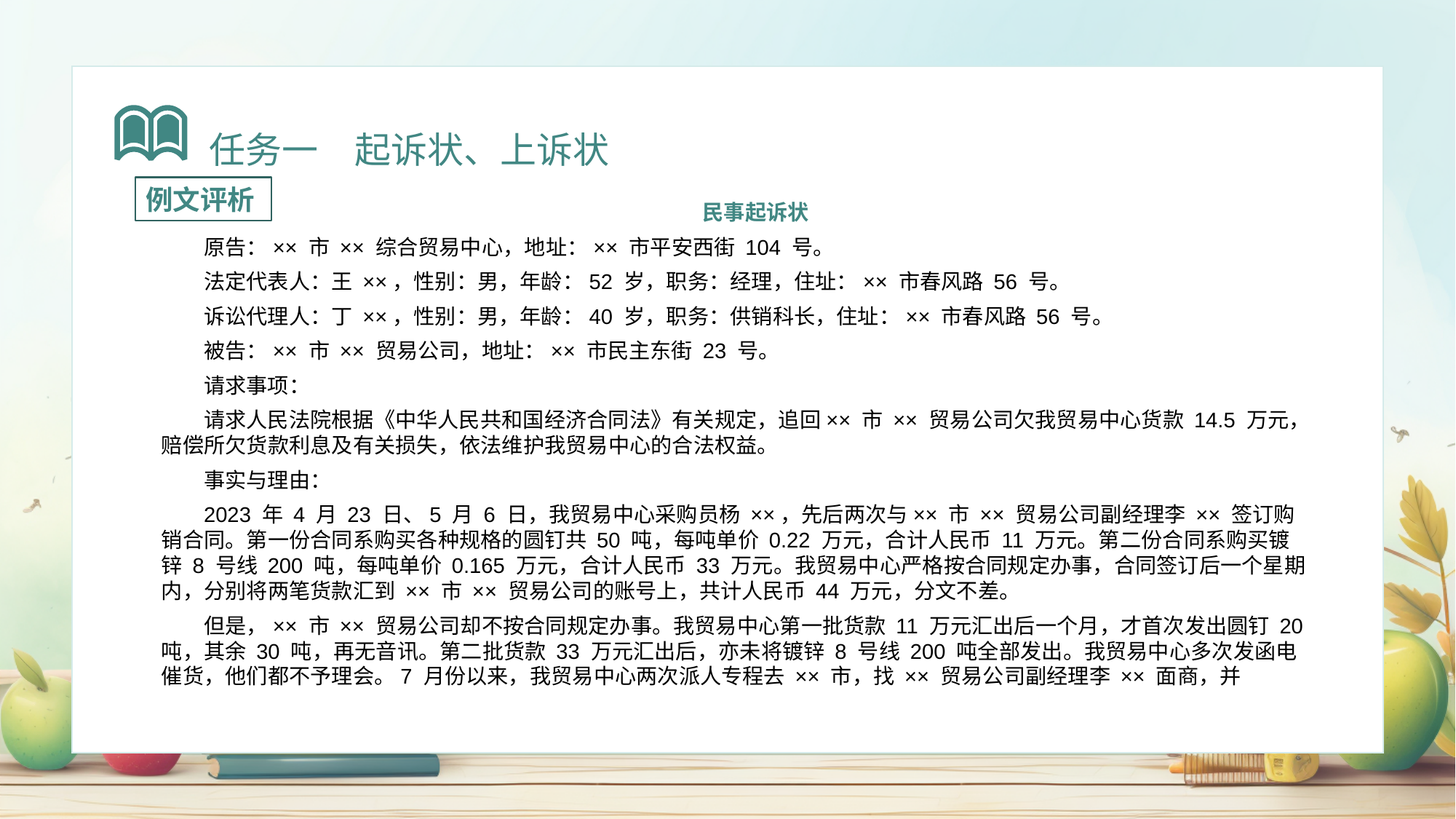

任务一　起诉状、上诉状

例文评析
民事起诉状
原告：×× 市 ×× 综合贸易中心，地址：×× 市平安西街 104 号。
法定代表人：王 ××，性别：男，年龄：52 岁，职务：经理，住址：×× 市春风路 56 号。
诉讼代理人：丁 ××，性别：男，年龄：40 岁，职务：供销科长，住址：×× 市春风路 56 号。
被告：×× 市 ×× 贸易公司，地址：×× 市民主东街 23 号。
请求事项：
请求人民法院根据《中华人民共和国经济合同法》有关规定，追回×× 市 ×× 贸易公司欠我贸易中心货款 14.5 万元，赔偿所欠货款利息及有关损失，依法维护我贸易中心的合法权益。
事实与理由：
2023 年 4 月 23 日、5 月 6 日，我贸易中心采购员杨 ××，先后两次与×× 市 ×× 贸易公司副经理李 ×× 签订购销合同。第一份合同系购买各种规格的圆钉共 50 吨，每吨单价 0.22 万元，合计人民币 11 万元。第二份合同系购买镀锌 8 号线 200 吨，每吨单价 0.165 万元，合计人民币 33 万元。我贸易中心严格按合同规定办事，合同签订后一个星期内，分别将两笔货款汇到 ×× 市 ×× 贸易公司的账号上，共计人民币 44 万元，分文不差。
但是，×× 市 ×× 贸易公司却不按合同规定办事。我贸易中心第一批货款 11 万元汇出后一个月，才首次发出圆钉 20 吨，其余 30 吨，再无音讯。第二批货款 33 万元汇出后，亦未将镀锌 8 号线 200 吨全部发出。我贸易中心多次发函电催货，他们都不予理会。7 月份以来，我贸易中心两次派人专程去 ×× 市，找 ×× 贸易公司副经理李 ×× 面商，并